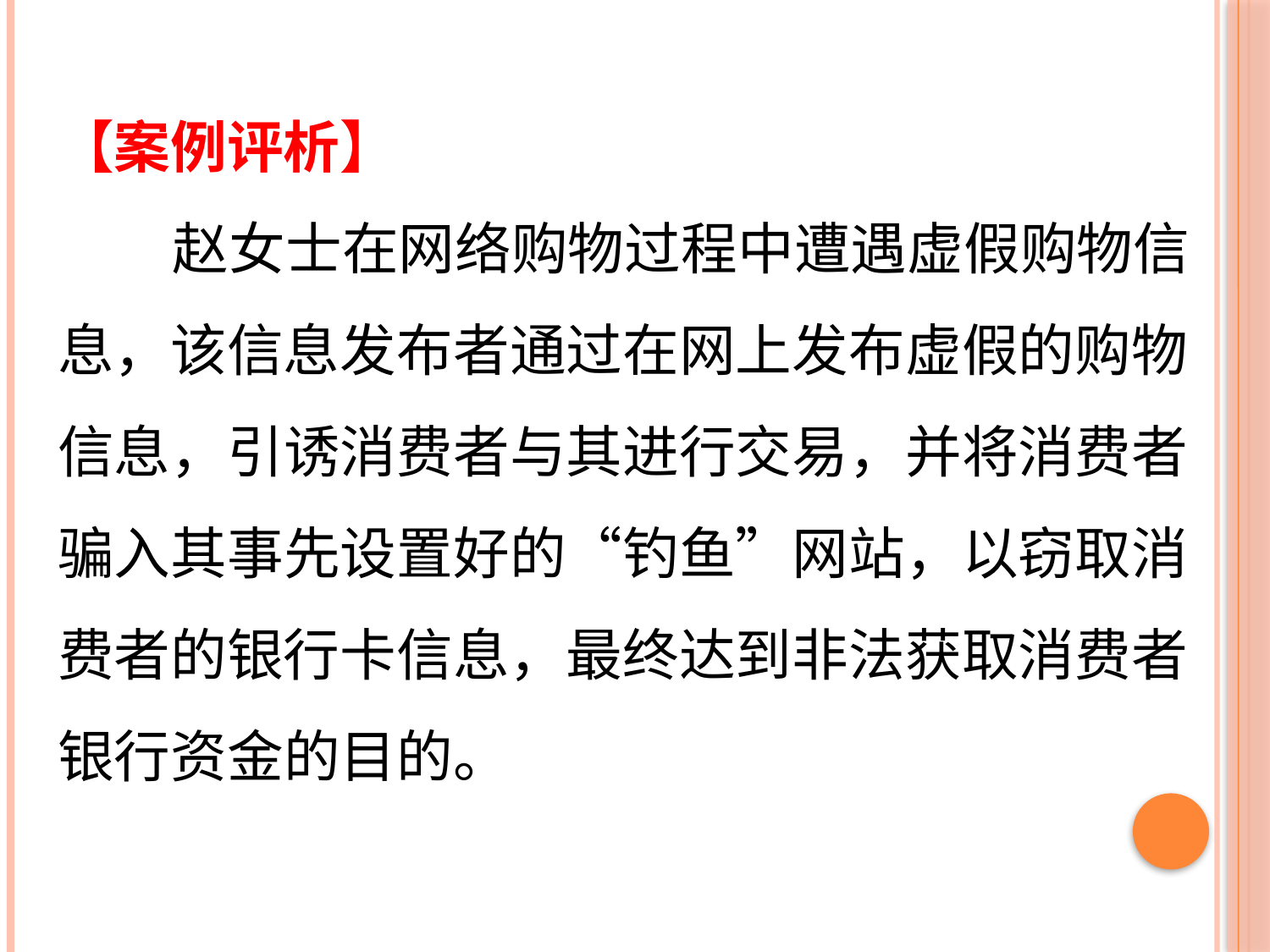

【案例评析】
        赵女士在网络购物过程中遭遇虚假购物信息，该信息发布者通过在网上发布虚假的购物信息，引诱消费者与其进行交易，并将消费者骗入其事先设置好的“钓鱼”网站，以窃取消费者的银行卡信息，最终达到非法获取消费者银行资金的目的。